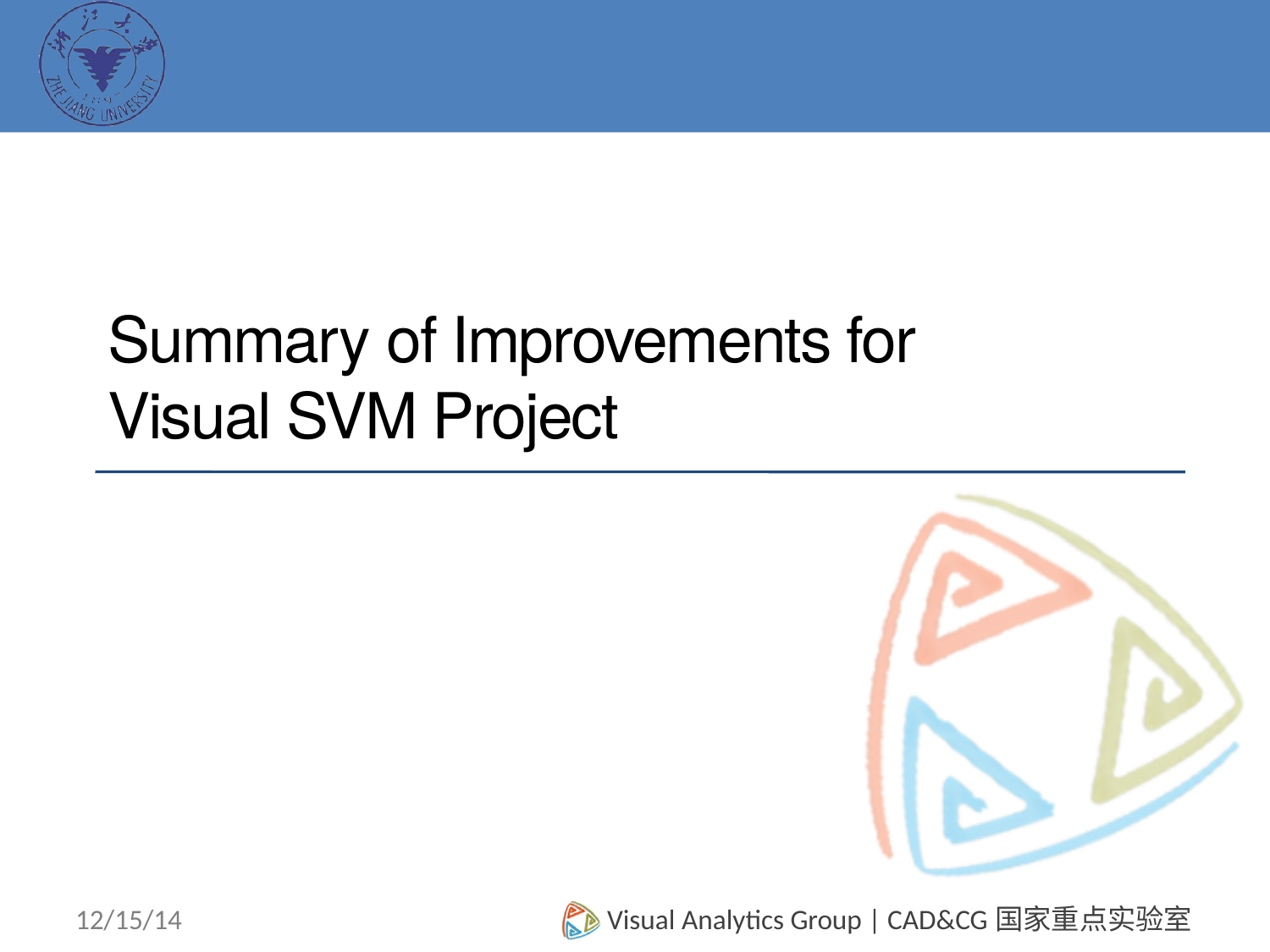

# Summary of Improvements for Visual SVM Project

12/15/14
Visual Analytics Group | CAD&CG国家重点实验室